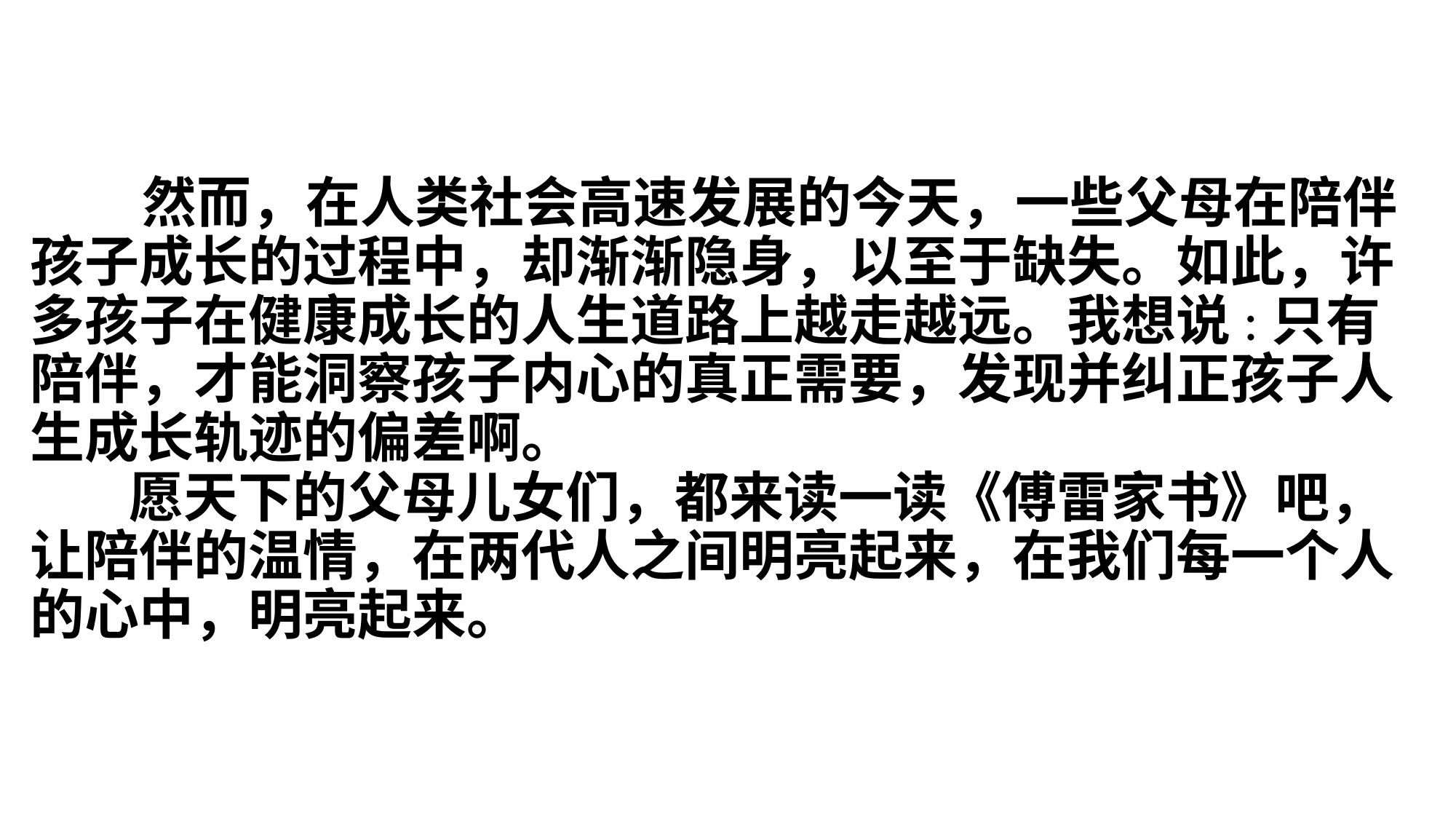

# 然而，在人类社会高速发展的今天，一些父母在陪伴孩子成长的过程中，却渐渐隐身，以至于缺失。如此，许多孩子在健康成长的人生道路上越走越远。我想说:只有陪伴，才能洞察孩子内心的真正需要，发现并纠正孩子人生成长轨迹的偏差啊。 愿天下的父母儿女们，都来读一读《傅雷家书》吧，让陪伴的温情，在两代人之间明亮起来，在我们每一个人的心中，明亮起来。